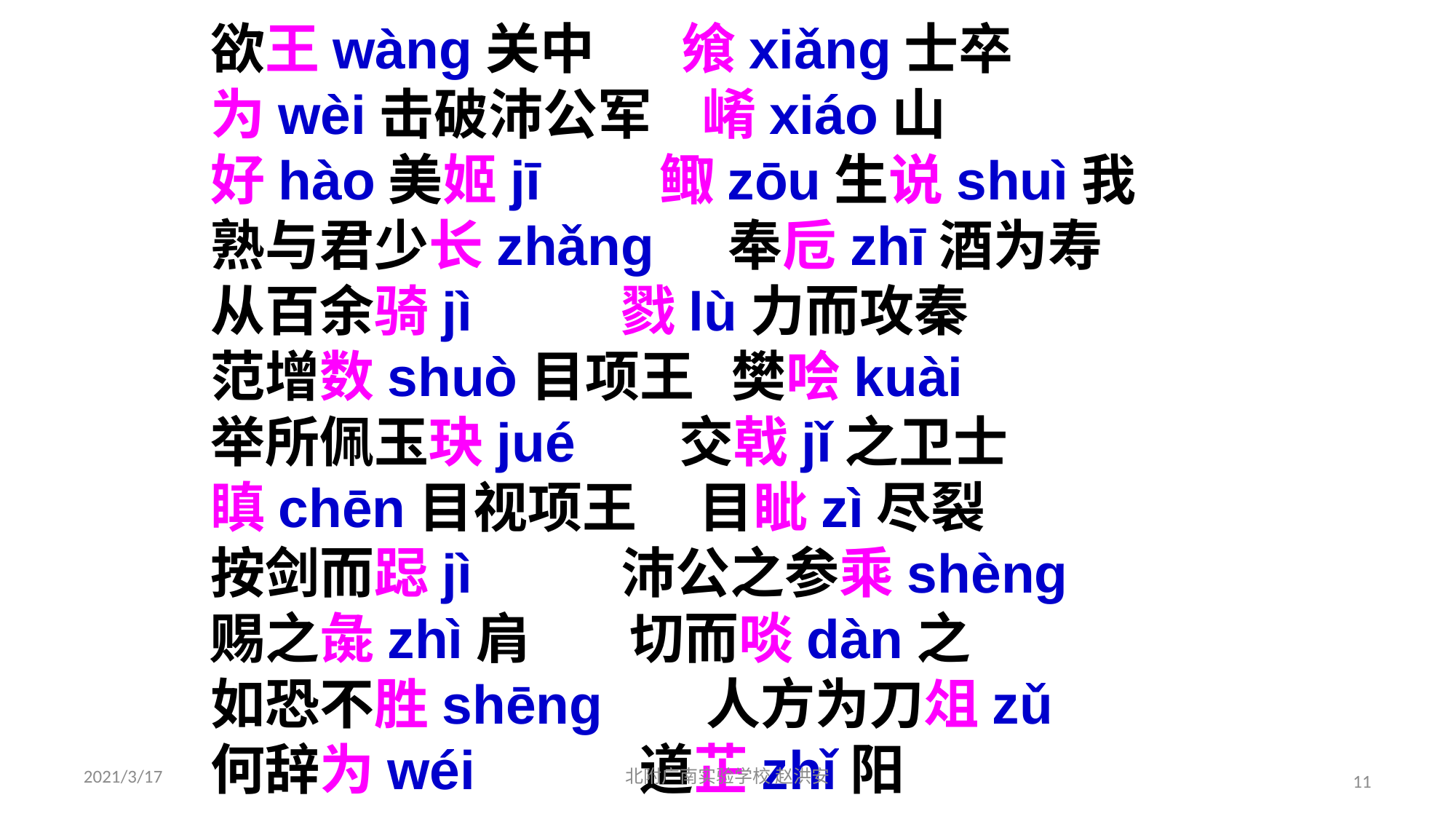

欲王wàng关中       飨xiǎng士卒
为wèi击破沛公军    崤xiáo山
好hào美姬jī       鲰zōu生说shuì我
熟与君少长zhǎng    奉卮zhī酒为寿
从百余骑jì         戮lù力而攻秦
范增数shuò目项王   樊哙kuài
举所佩玉玦jué      交戟jǐ之卫士
瞋chēn目视项王     目眦zì尽裂
按剑而跽jì         沛公之参乘shèng
赐之彘zhì肩        切而啖dàn之
如恐不胜shēng      人方为刀俎zǔ
何辞为wéi          道芷zhǐ阳
2021/3/17
北附广南实验学校 赵洪安
11